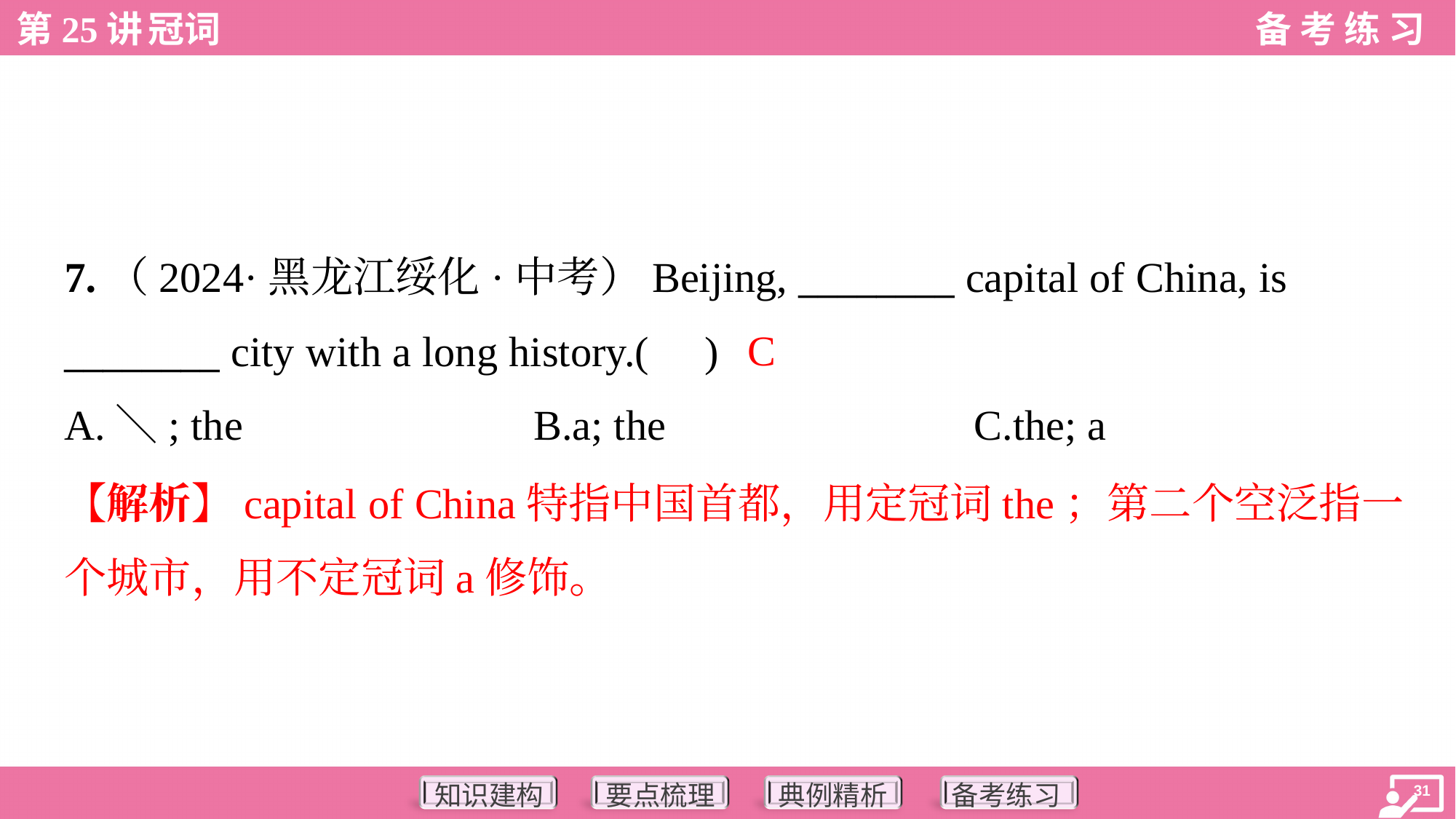

7.（2024·黑龙江绥化·中考）Beijing, ________ capital of China, is
________ city with a long history.(     )
C
A.＼; the	B.a; the	C.the; a
【解析】capital of China特指中国首都，用定冠词the；第二个空泛指一
个城市，用不定冠词a修饰。